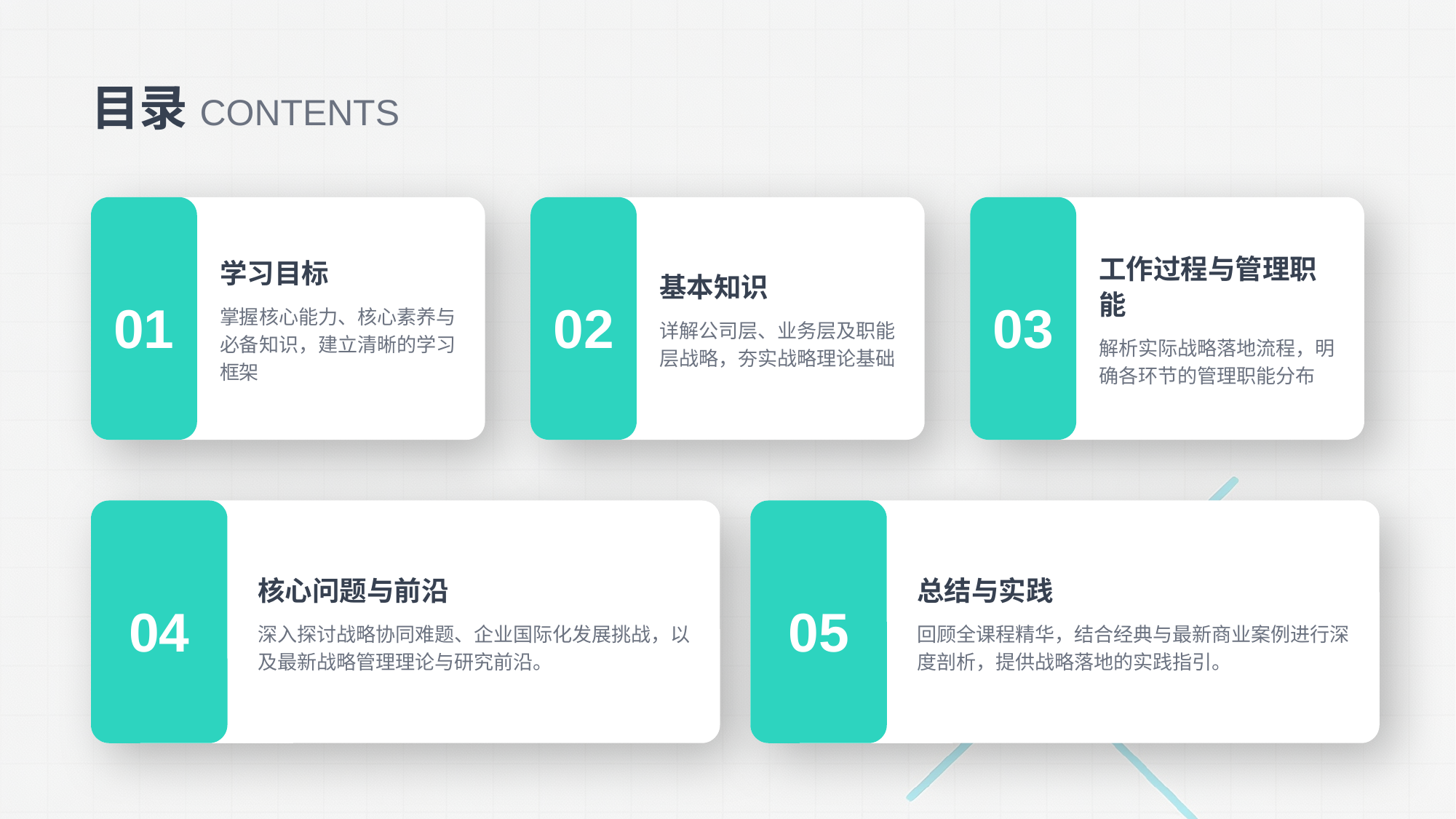

目录CONTENTS

学习目标
掌握核心能力、核心素养与必备知识，建立清晰的学习框架
基本知识
详解公司层、业务层及职能层战略，夯实战略理论基础
工作过程与管理职能
解析实际战略落地流程，明确各环节的管理职能分布
01
02
03

核心问题与前沿
深入探讨战略协同难题、企业国际化发展挑战，以及最新战略管理理论与研究前沿。
总结与实践
回顾全课程精华，结合经典与最新商业案例进行深度剖析，提供战略落地的实践指引。
04
05